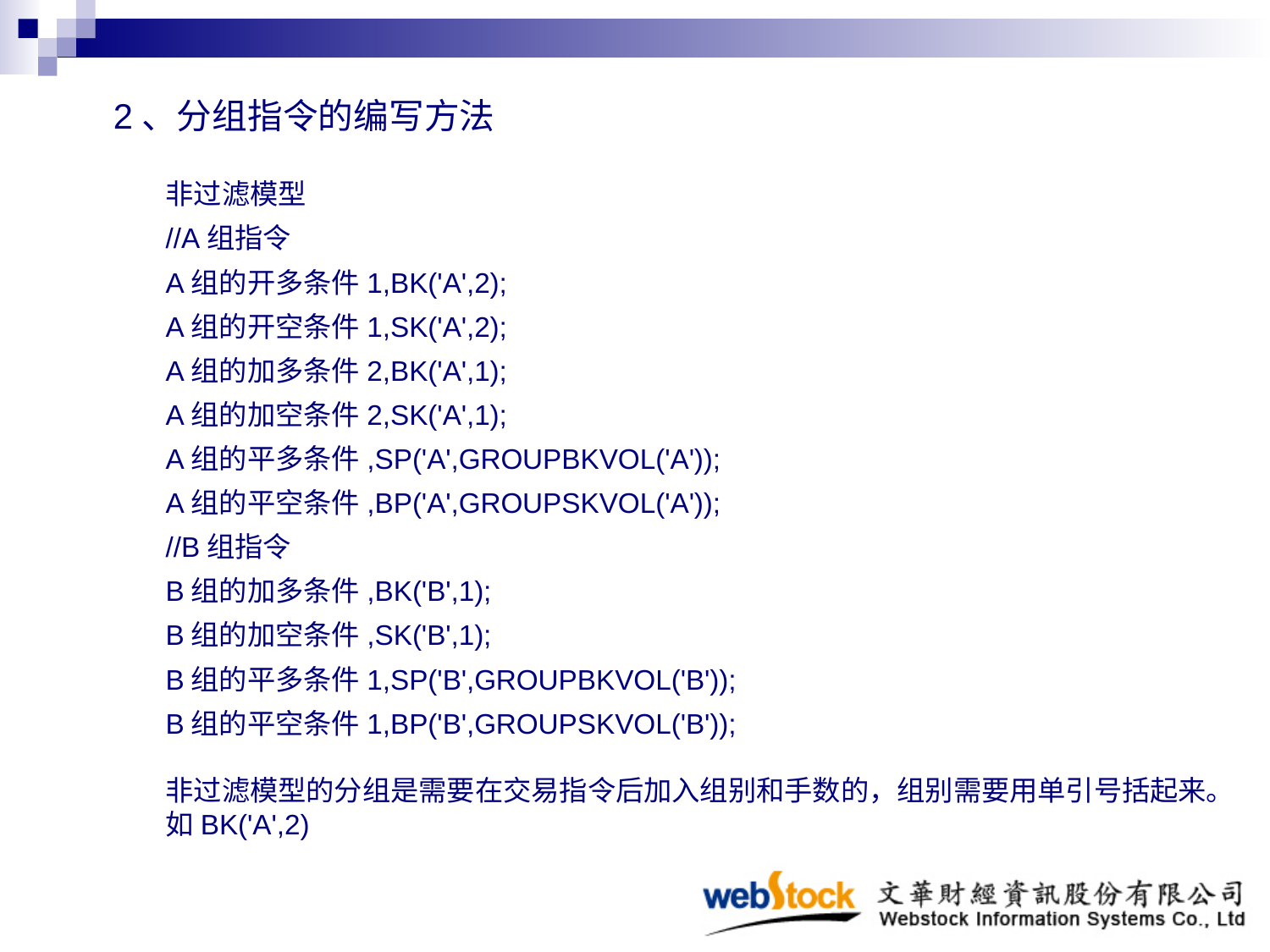

# 2、分组指令的编写方法
非过滤模型
//A组指令
A组的开多条件1,BK('A',2);
A组的开空条件1,SK('A',2);
A组的加多条件2,BK('A',1);
A组的加空条件2,SK('A',1);
A组的平多条件,SP('A',GROUPBKVOL('A'));
A组的平空条件,BP('A',GROUPSKVOL('A'));
//B组指令
B组的加多条件,BK('B',1);
B组的加空条件,SK('B',1);
B组的平多条件1,SP('B',GROUPBKVOL('B'));
B组的平空条件1,BP('B',GROUPSKVOL('B'));

非过滤模型的分组是需要在交易指令后加入组别和手数的，组别需要用单引号括起来。
如BK('A',2)